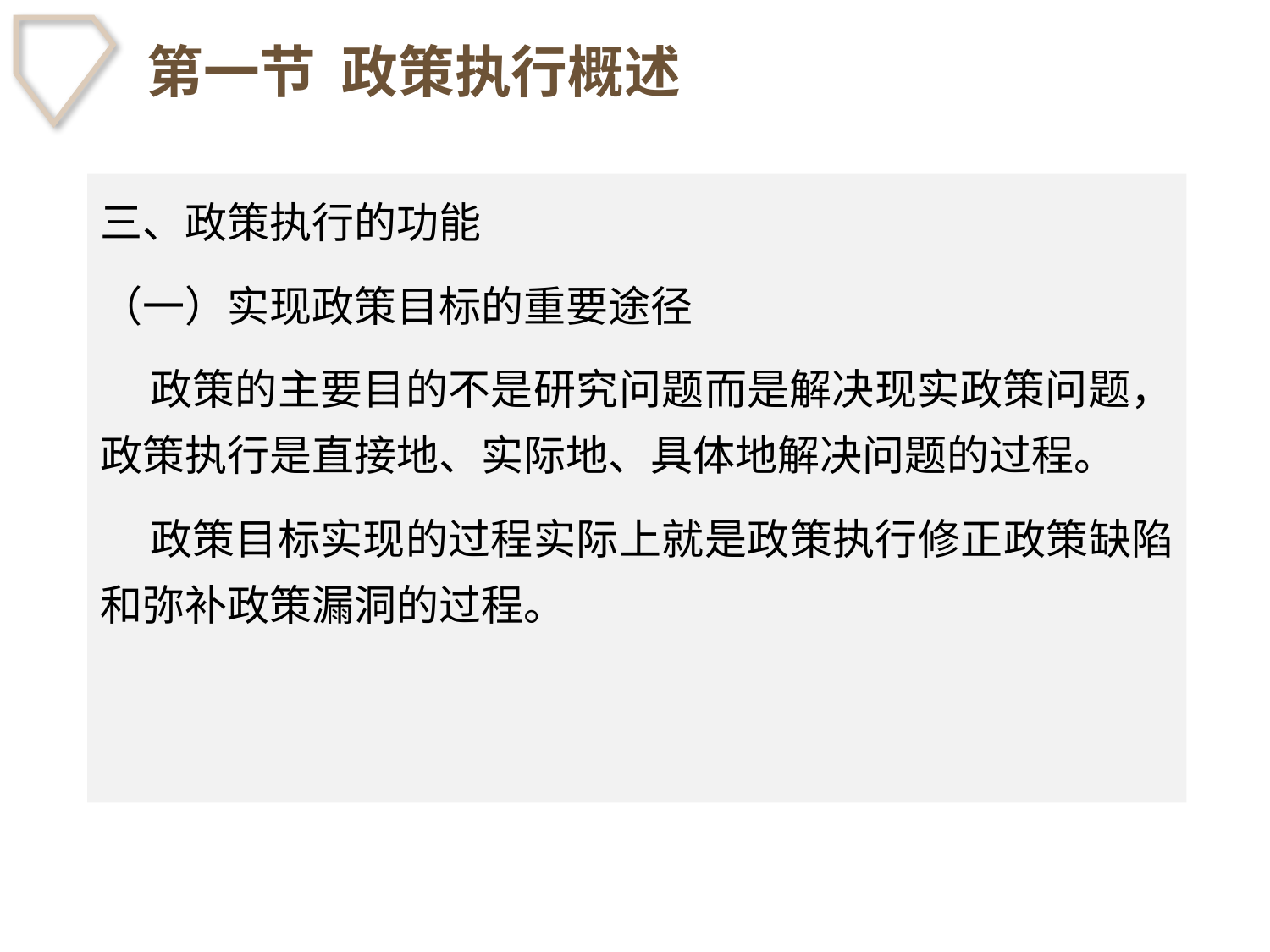

# 第一节  政策执行概述
三、政策执行的功能
（一）实现政策目标的重要途径
    政策的主要目的不是研究问题而是解决现实政策问题，政策执行是直接地、实际地、具体地解决问题的过程。
    政策目标实现的过程实际上就是政策执行修正政策缺陷和弥补政策漏洞的过程。